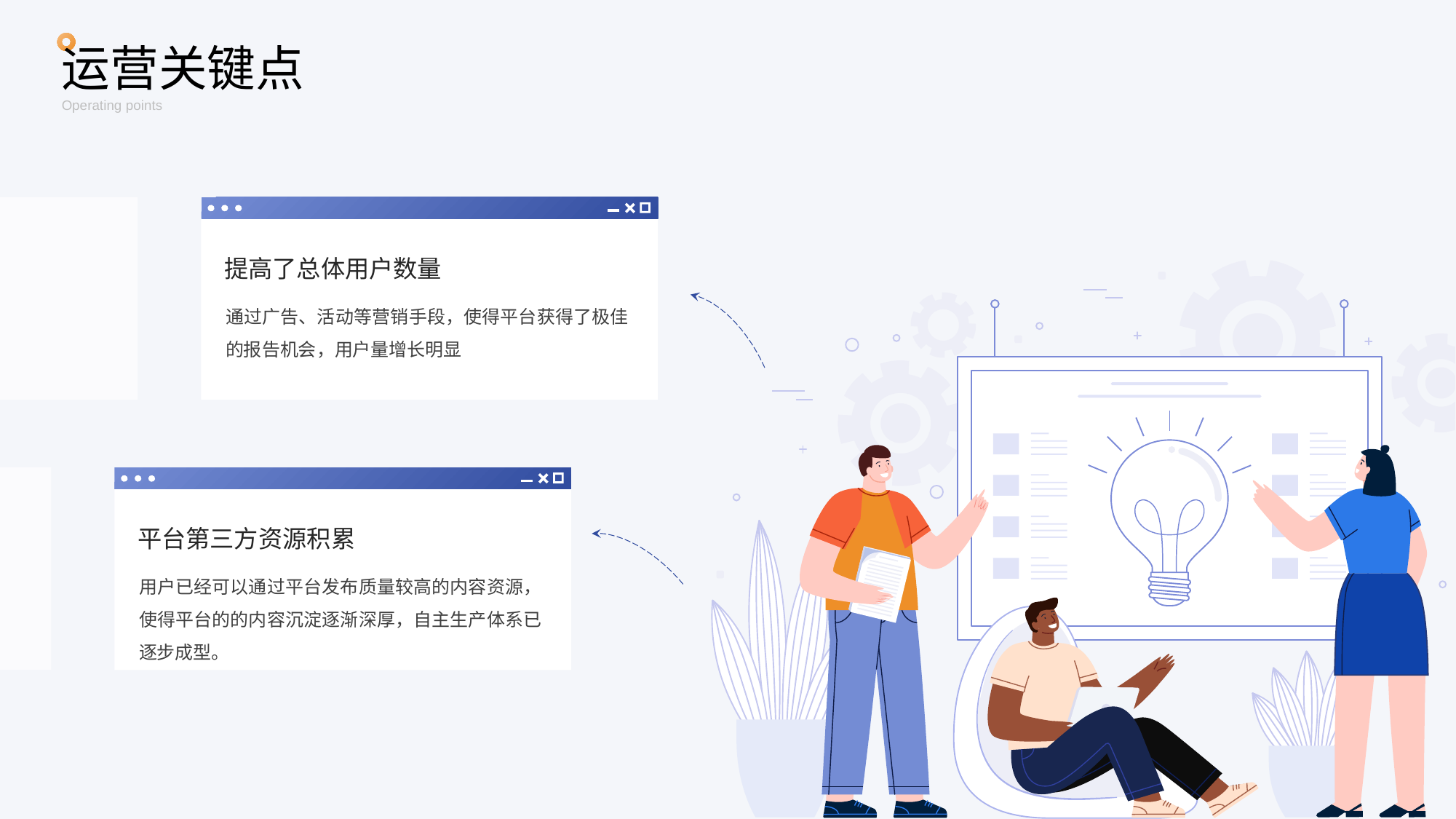

运营关键点
Operating points

提高了总体用户数量

通过广告、活动等营销手段，使得平台获得了极佳的报告机会，用户量增长明显

平台第三方资源积累

用户已经可以通过平台发布质量较高的内容资源，使得平台的的内容沉淀逐渐深厚，自主生产体系已逐步成型。